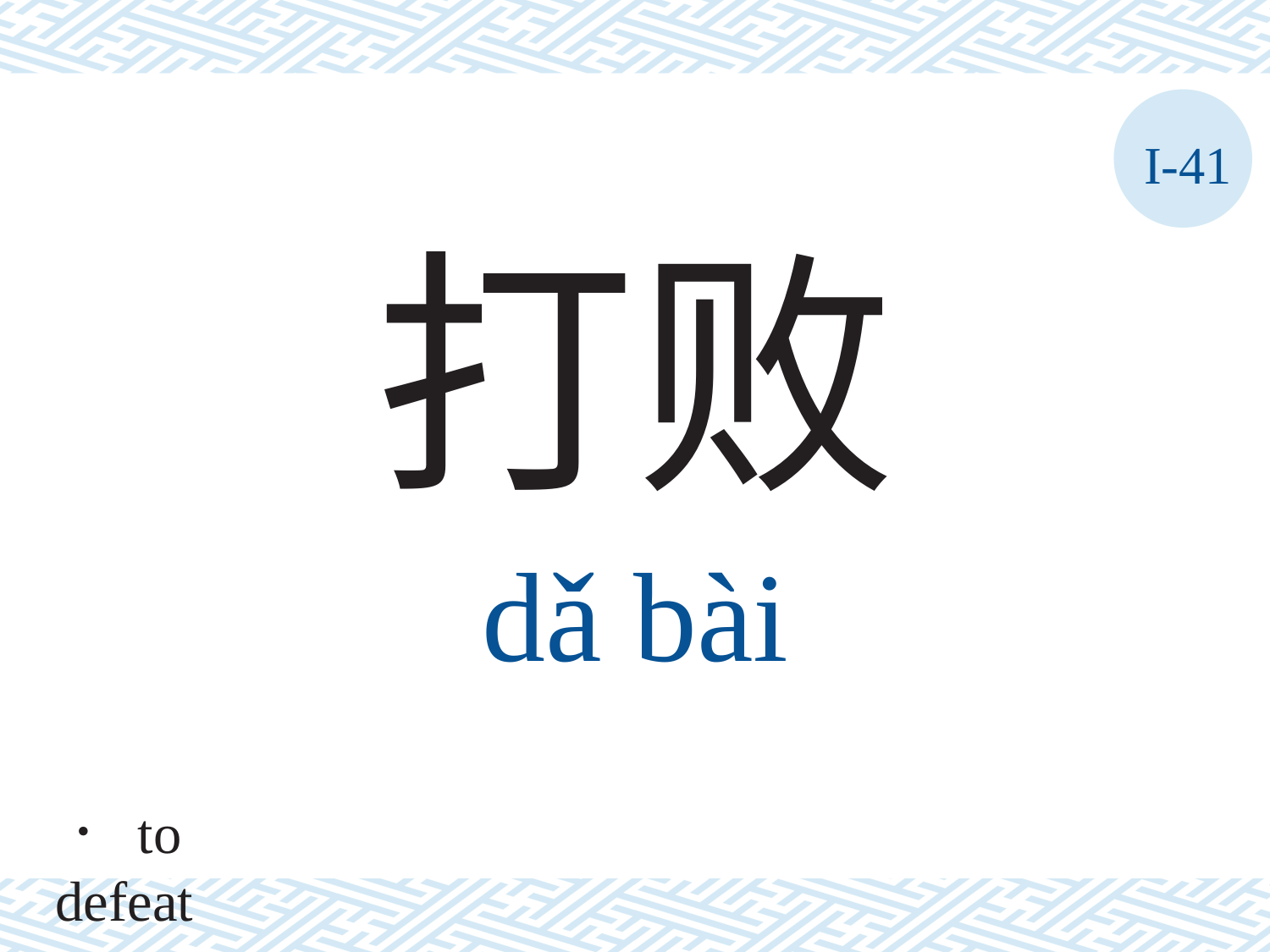

I-41
打败
dǎ	bài
． to defeat